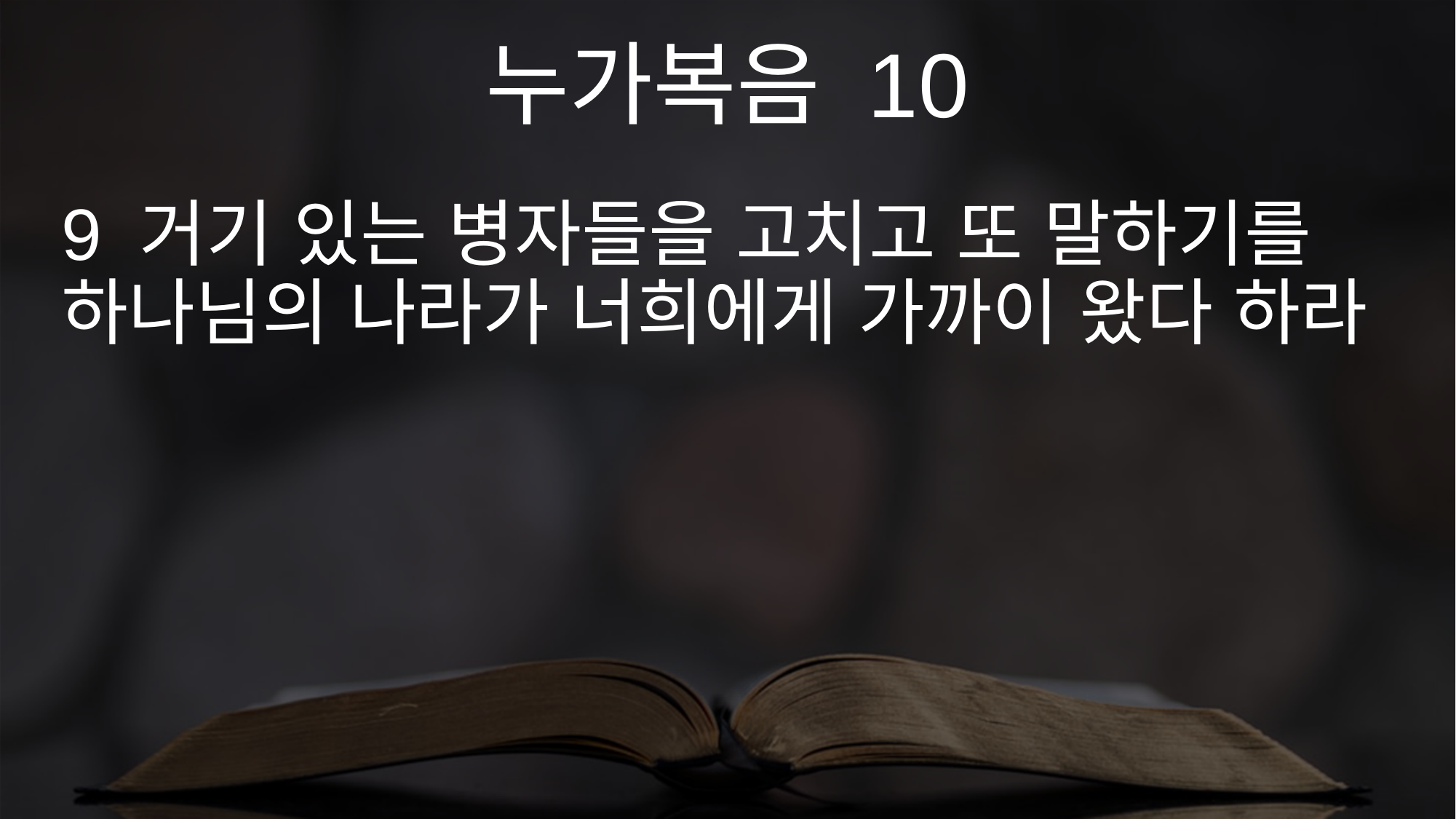

누가복음 10
9 거기 있는 병자들을 고치고 또 말하기를 하나님의 나라가 너희에게 가까이 왔다 하라